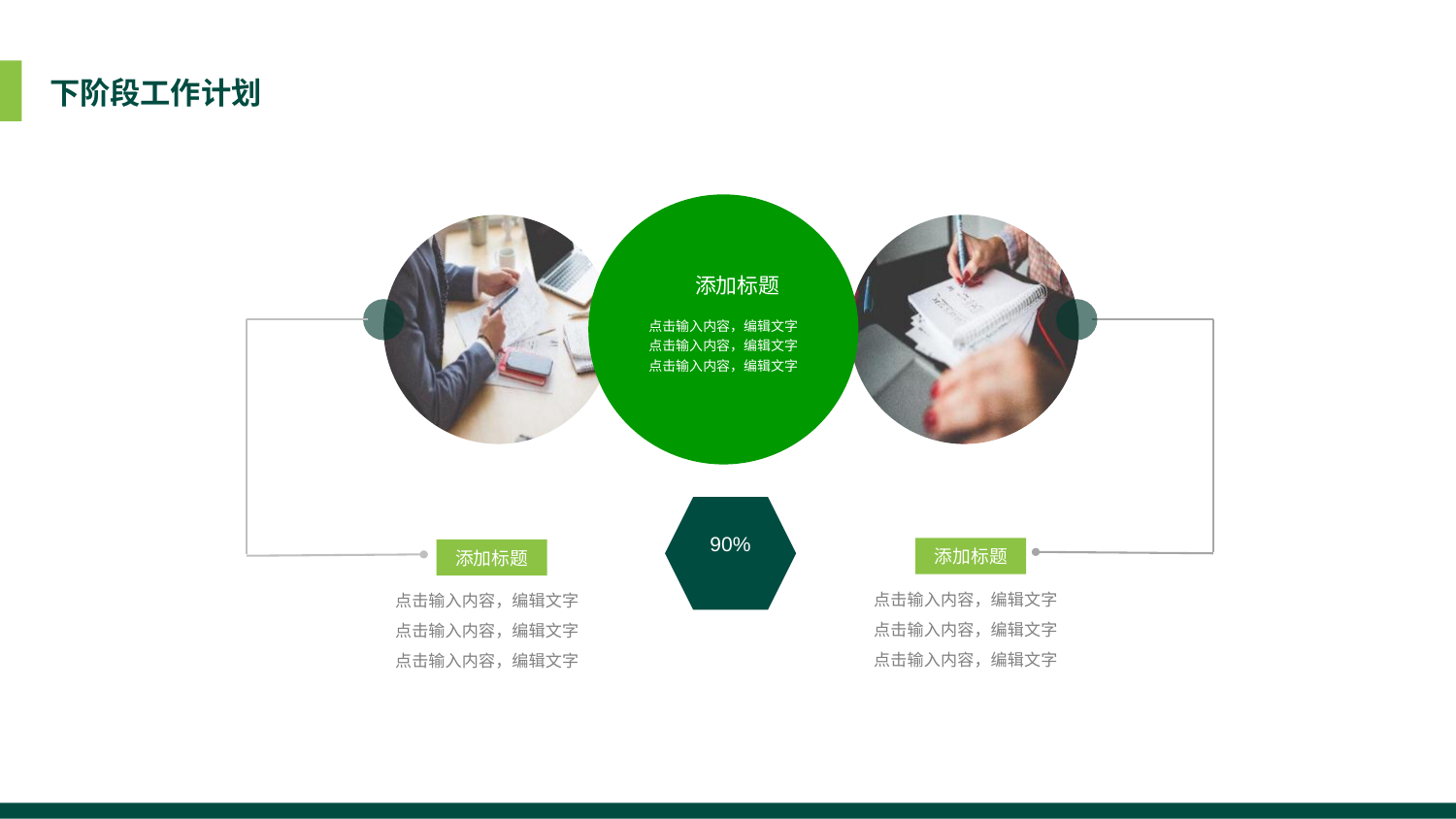

下阶段工作计划

添加标题
点击输入内容，编辑文字
点击输入内容，编辑文字
点击输入内容，编辑文字

90%
添加标题
添加标题

点击输入内容，编辑文字
点击输入内容，编辑文字
点击输入内容，编辑文字
点击输入内容，编辑文字
点击输入内容，编辑文字
点击输入内容，编辑文字